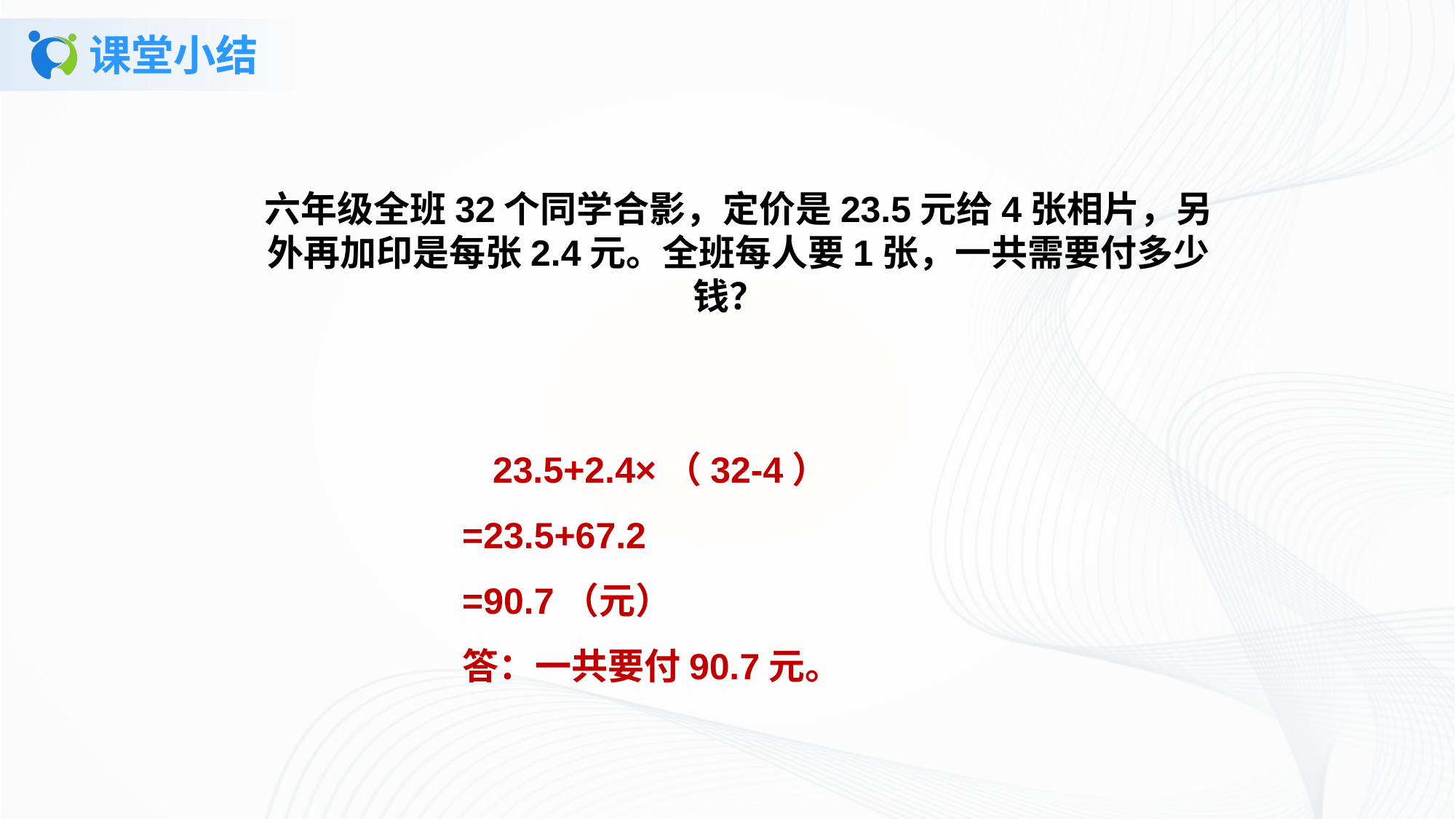

# 课堂小结
六年级全班32个同学合影，定价是23.5元给4张相片，另外再加印是每张2.4元。全班每人要1张，一共需要付多少钱？
   23.5+2.4×（32-4）
=23.5+67.2
=90.7（元）
答：一共要付90.7元。